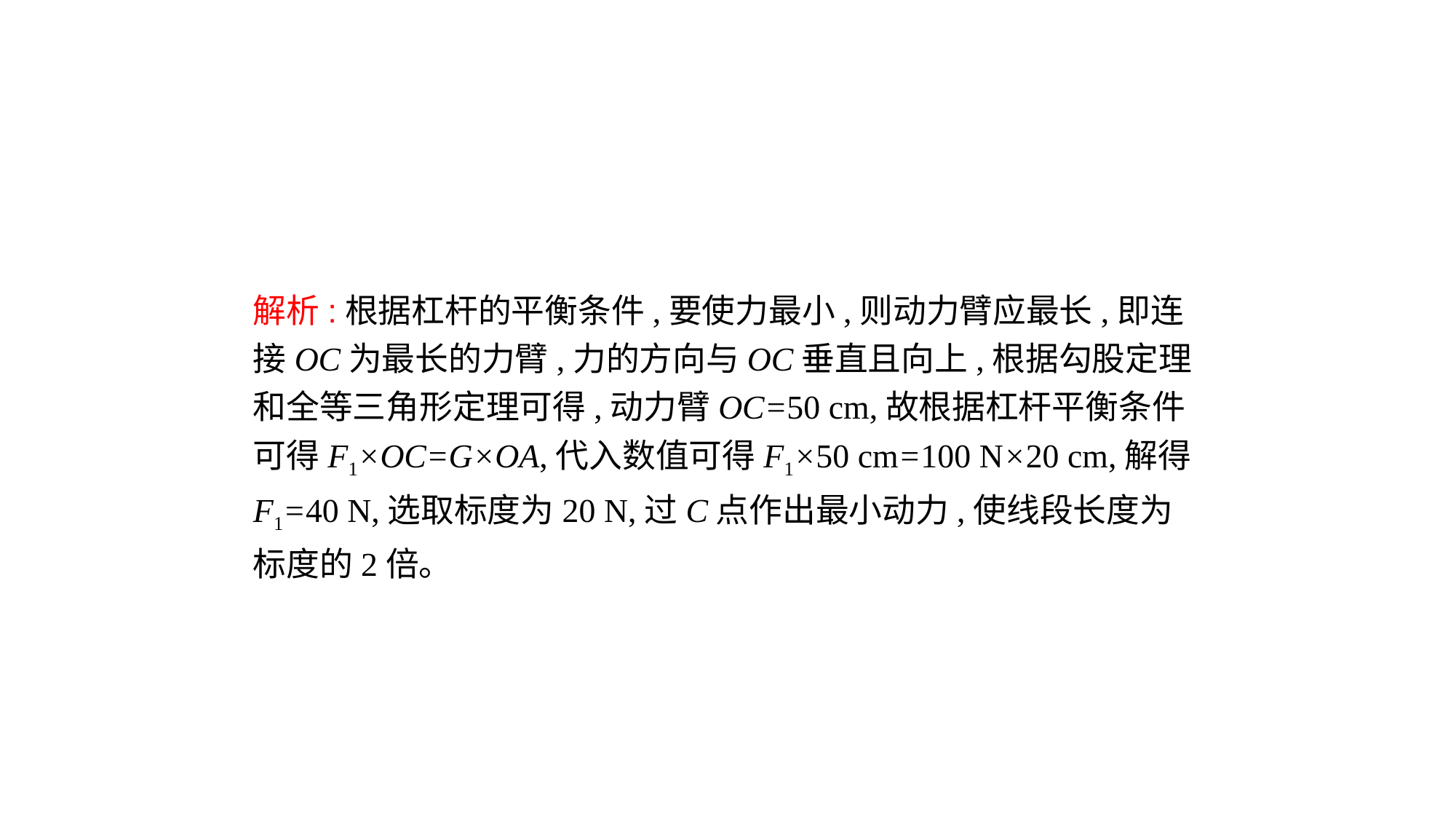

解析:根据杠杆的平衡条件,要使力最小,则动力臂应最长,即连接OC为最长的力臂,力的方向与OC垂直且向上,根据勾股定理和全等三角形定理可得,动力臂OC=50 cm,故根据杠杆平衡条件可得F1×OC=G×OA,代入数值可得F1×50 cm=100 N×20 cm,解得F1=40 N,选取标度为20 N,过C点作出最小动力,使线段长度为标度的2倍。